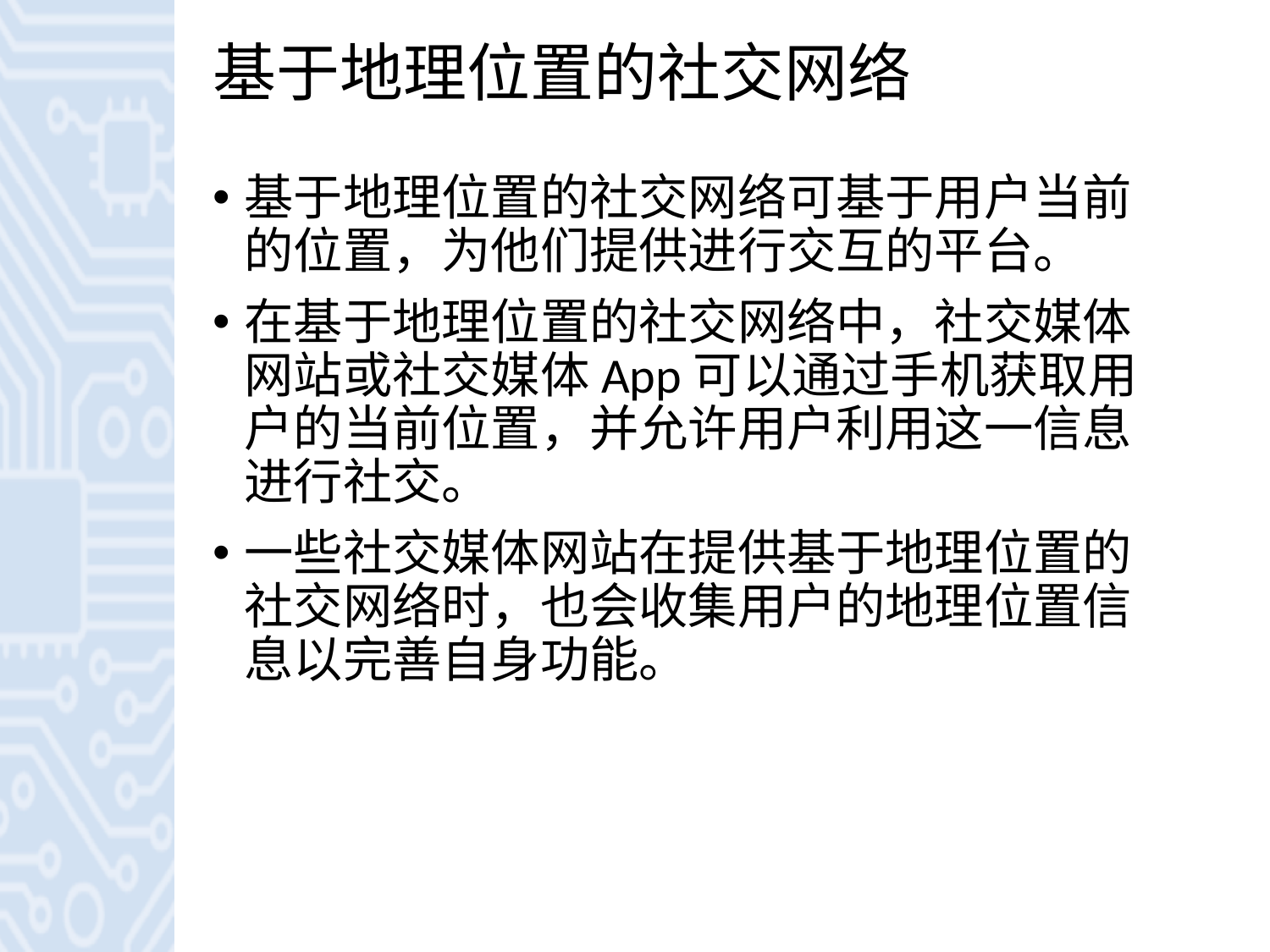

# 基于地理位置的社交网络
基于地理位置的社交网络可基于用户当前的位置，为他们提供进行交互的平台。
在基于地理位置的社交网络中，社交媒体网站或社交媒体App可以通过手机获取用户的当前位置，并允许用户利用这一信息进行社交。
一些社交媒体网站在提供基于地理位置的社交网络时，也会收集用户的地理位置信息以完善自身功能。